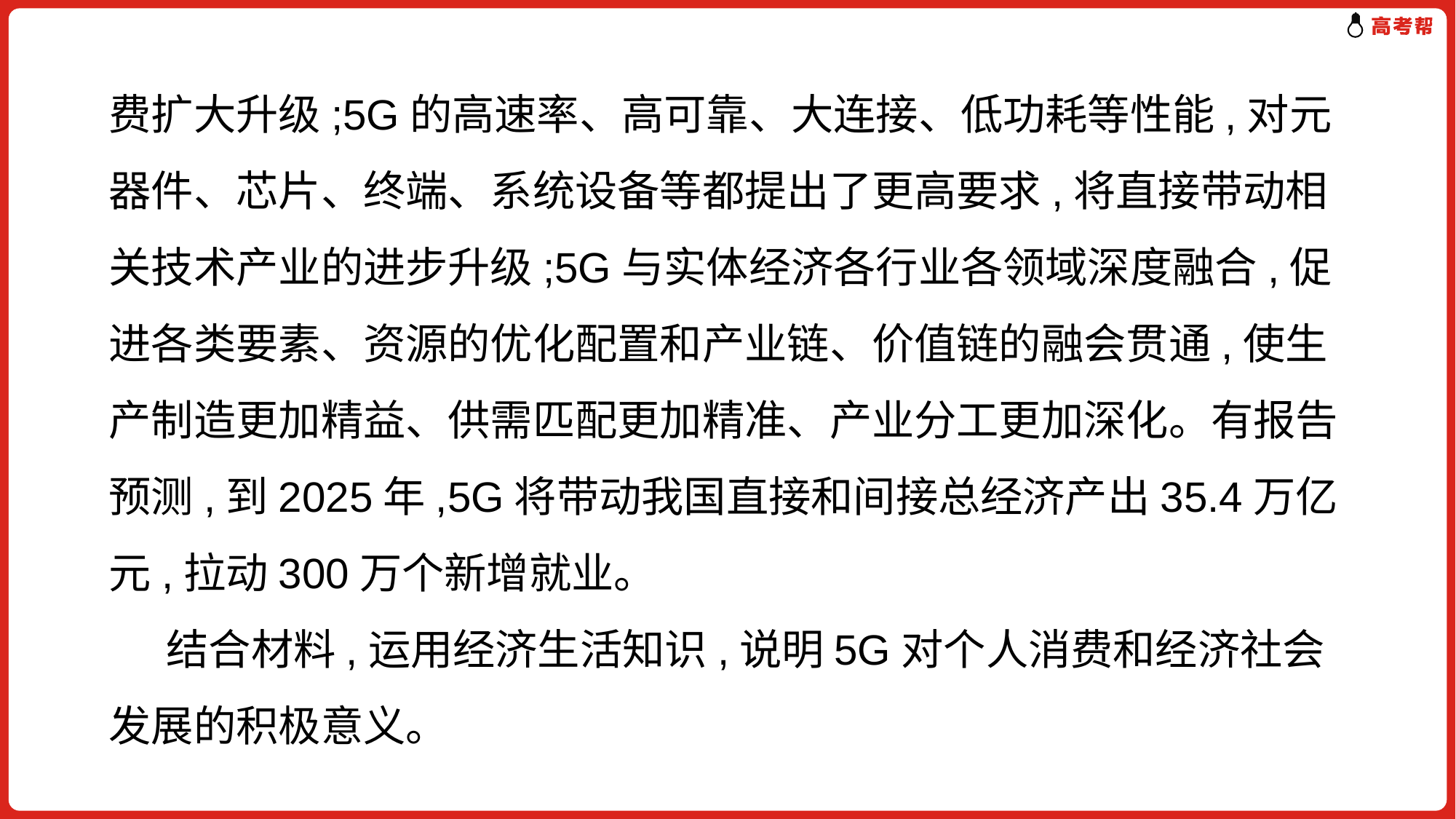

费扩大升级;5G的高速率、高可靠、大连接、低功耗等性能,对元器件、芯片、终端、系统设备等都提出了更高要求,将直接带动相关技术产业的进步升级;5G与实体经济各行业各领域深度融合,促进各类要素、资源的优化配置和产业链、价值链的融会贯通,使生产制造更加精益、供需匹配更加精准、产业分工更加深化。有报告预测,到2025年,5G将带动我国直接和间接总经济产出35.4万亿元,拉动300万个新增就业。
     结合材料,运用经济生活知识,说明5G对个人消费和经济社会发展的积极意义。